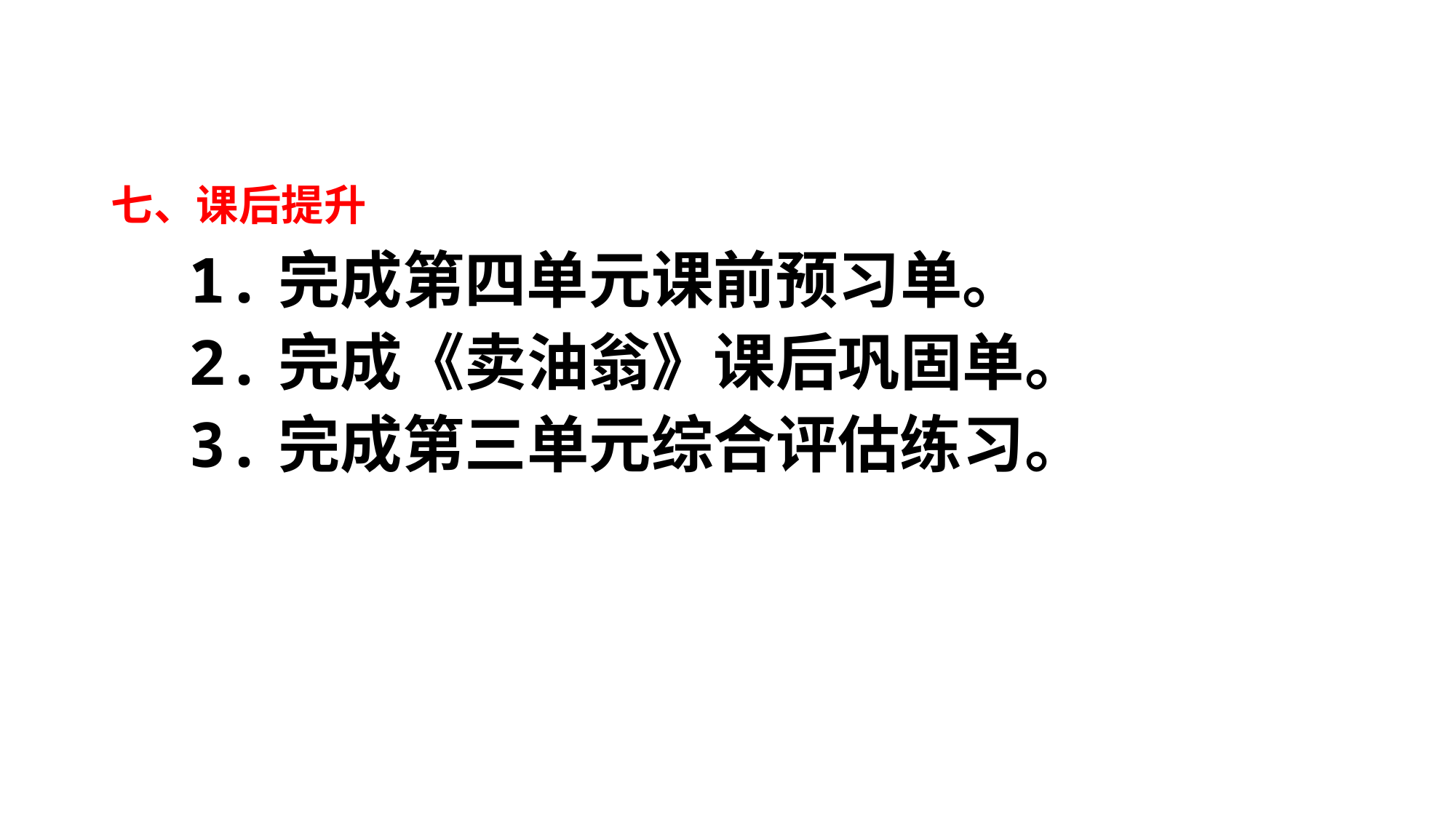

# 七、课后提升
1.完成第四单元课前预习单。
2.完成《卖油翁》课后巩固单。
3.完成第三单元综合评估练习。